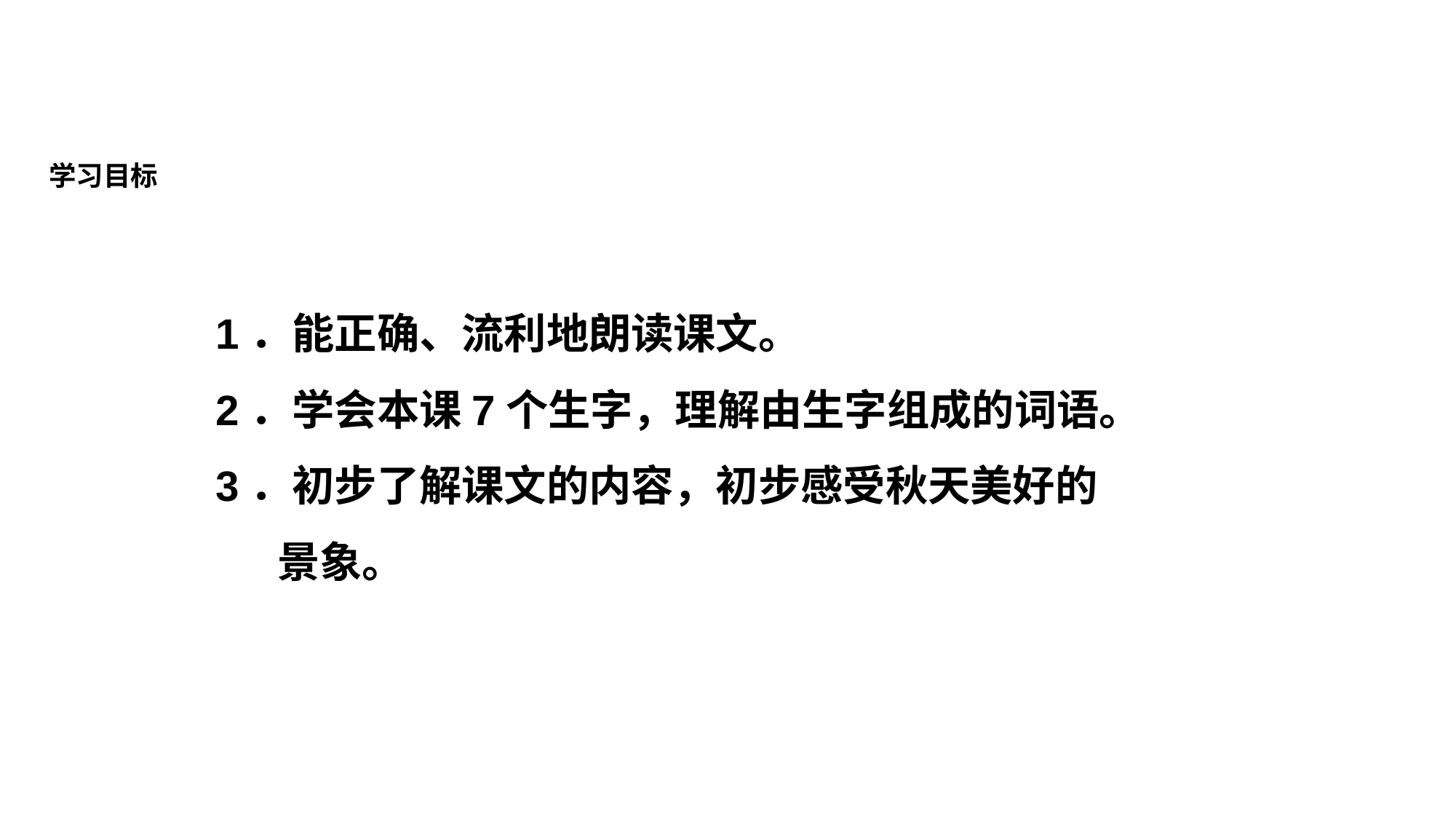

学习目标
   1．能正确、流利地朗读课文。
   2．学会本课7个生字，理解由生字组成的词语。
   3．初步了解课文的内容，初步感受秋天美好的
         景象。